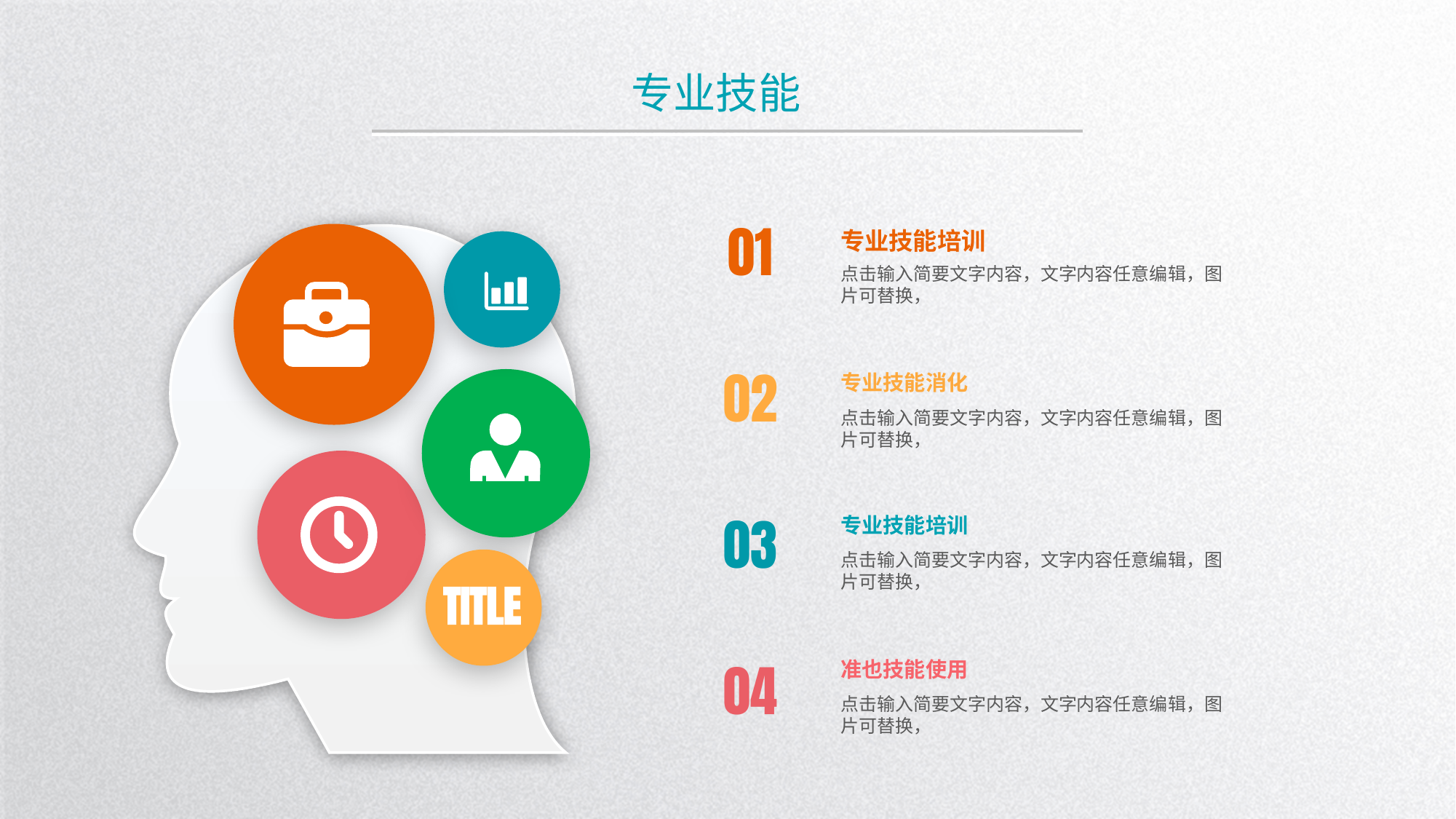

专业技能
01
专业技能培训
点击输入简要文字内容，文字内容任意编辑，图片可替换，

02
专业技能消化
点击输入简要文字内容，文字内容任意编辑，图片可替换，

专业技能培训
点击输入简要文字内容，文字内容任意编辑，图片可替换，
03

TITLE
准也技能使用
点击输入简要文字内容，文字内容任意编辑，图片可替换，
04